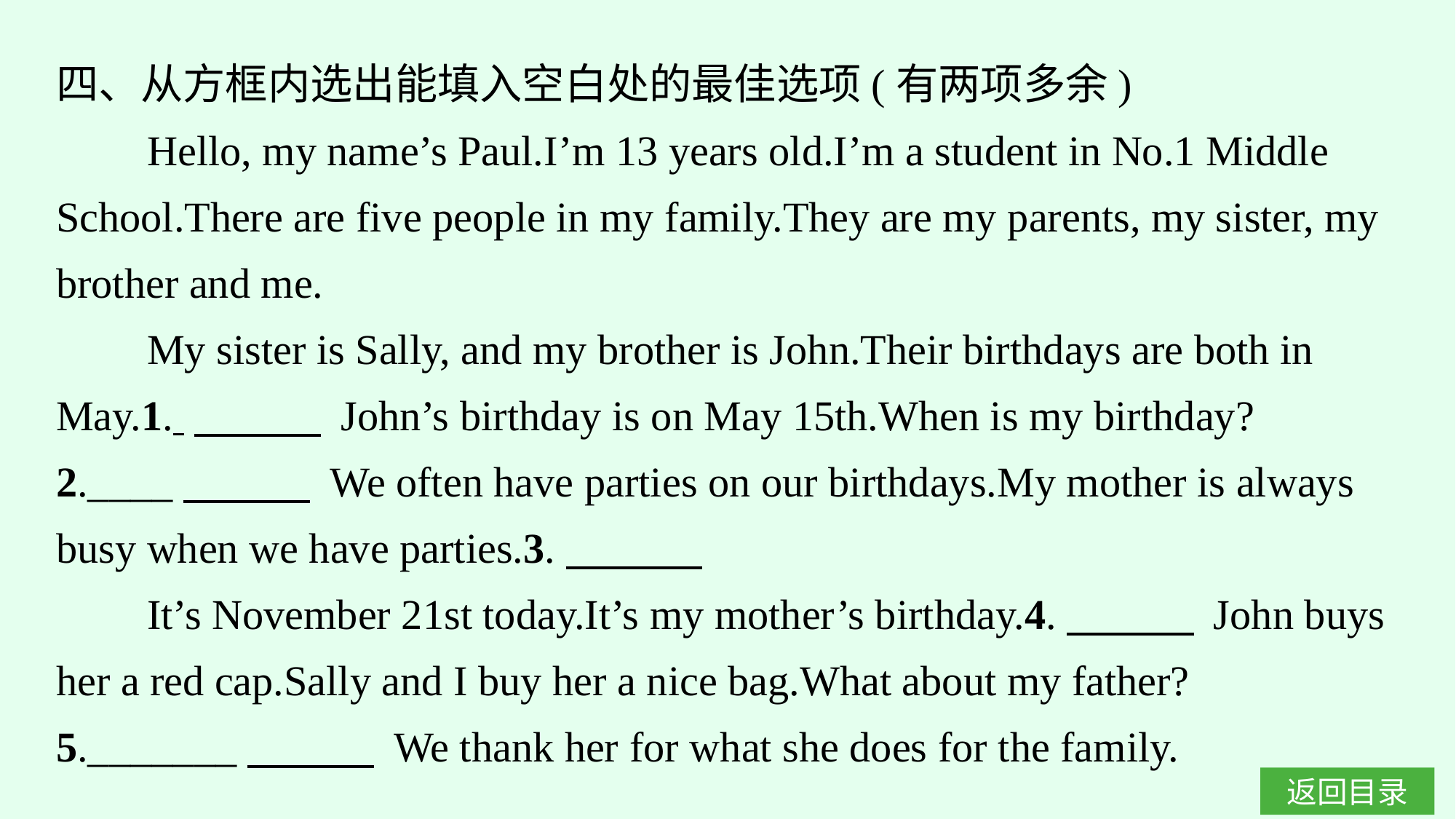

四、从方框内选出能填入空白处的最佳选项(有两项多余)
Hello, my name’s Paul.I’m 13 years old.I’m a student in No.1 Middle School.There are five people in my family.They are my parents, my sister, my brother and me.
My sister is Sally, and my brother is John.Their birthdays are both in May.1. 　　　 John’s birthday is on May 15th.When is my birthday?2.____　　　 We often have parties on our birthdays.My mother is always busy when we have parties.3.
It’s November 21st today.It’s my mother’s birthday.4.　　　 John buys her a red cap.Sally and I buy her a nice bag.What about my father?5._______　　　 We thank her for what she does for the family.